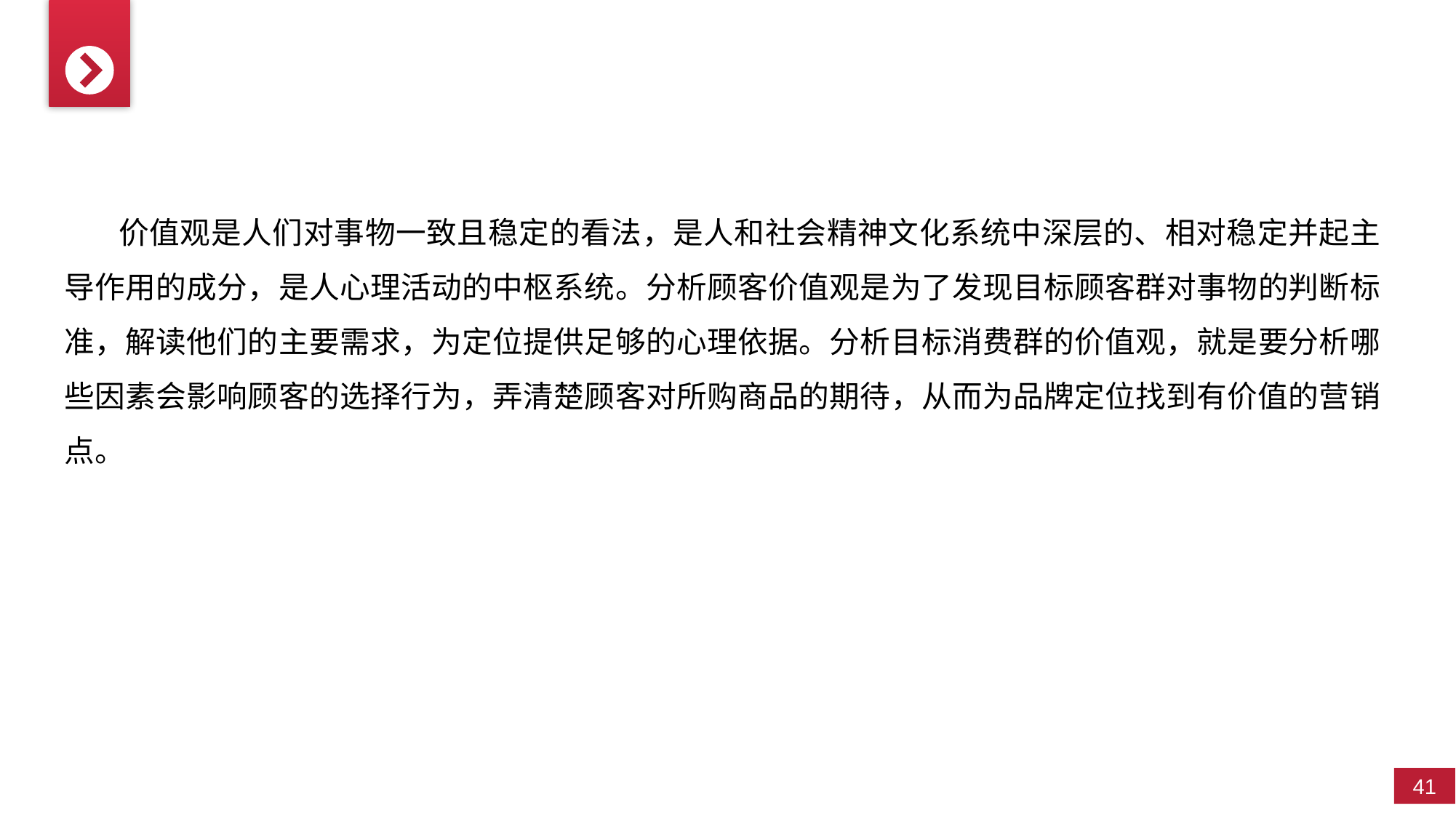

价值观是人们对事物一致且稳定的看法，是人和社会精神文化系统中深层的、相对稳定并起主导作用的成分，是人心理活动的中枢系统。分析顾客价值观是为了发现目标顾客群对事物的判断标准，解读他们的主要需求，为定位提供足够的心理依据。分析目标消费群的价值观，就是要分析哪些因素会影响顾客的选择行为，弄清楚顾客对所购商品的期待，从而为品牌定位找到有价值的营销点。